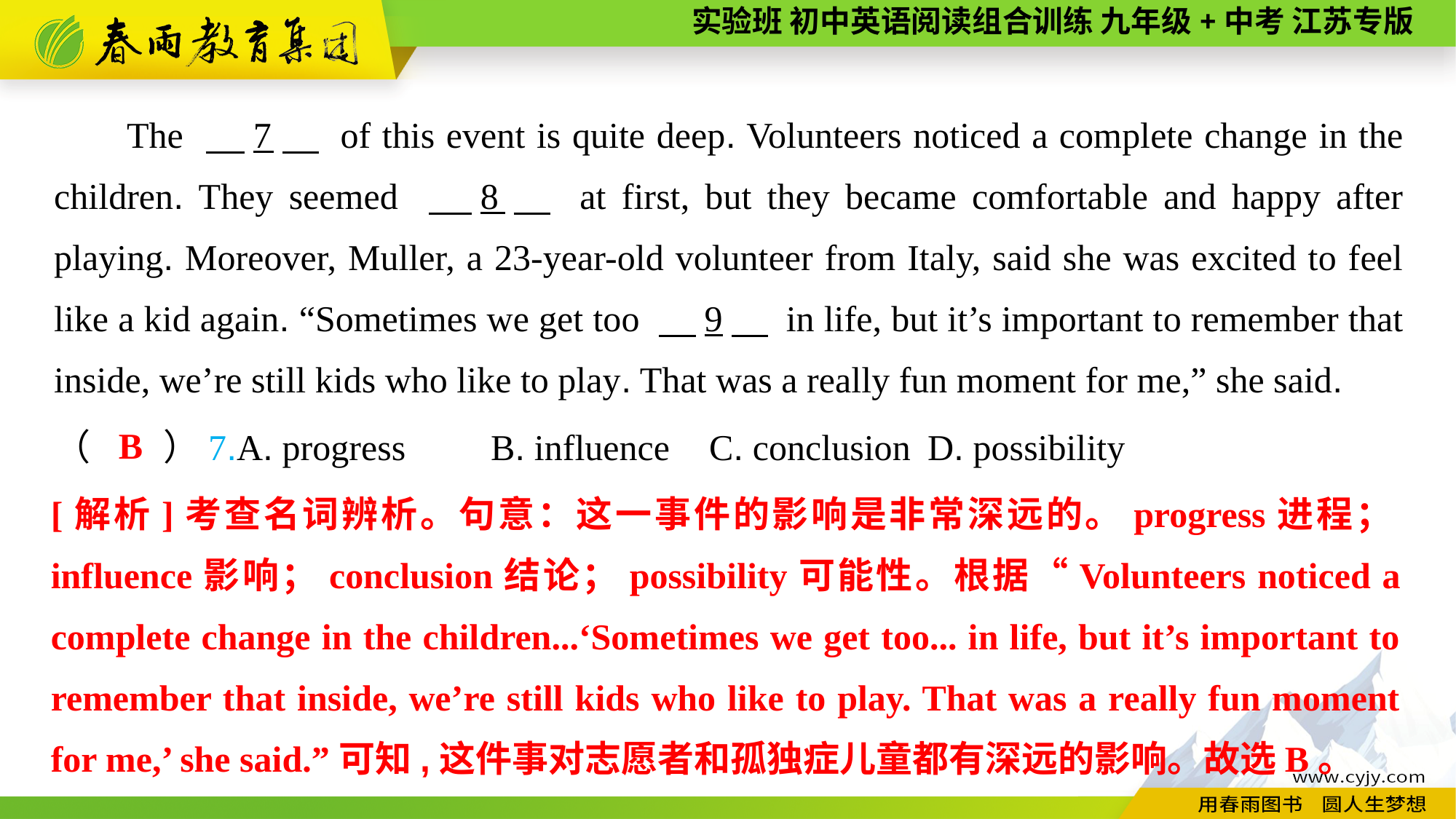

The 　7　 of this event is quite deep. Volunteers noticed a complete change in the children. They seemed 　8　 at first, but they became comfortable and happy after playing. Moreover, Muller, a 23-year-old volunteer from Italy, said she was excited to feel like a kid again. “Sometimes we get too 　9　 in life, but it’s important to remember that inside, we’re still kids who like to play. That was a really fun moment for me,” she said.
B
（　　）7.A. progress	B. influence	C. conclusion	D. possibility
[解析]考查名词辨析。句意：这一事件的影响是非常深远的。progress进程；influence影响；conclusion结论；possibility可能性。根据“Volunteers noticed a complete change in the children...‘Sometimes we get too... in life, but it’s important to remember that inside, we’re still kids who like to play. That was a really fun moment for me,’ she said.”可知,这件事对志愿者和孤独症儿童都有深远的影响。故选B。